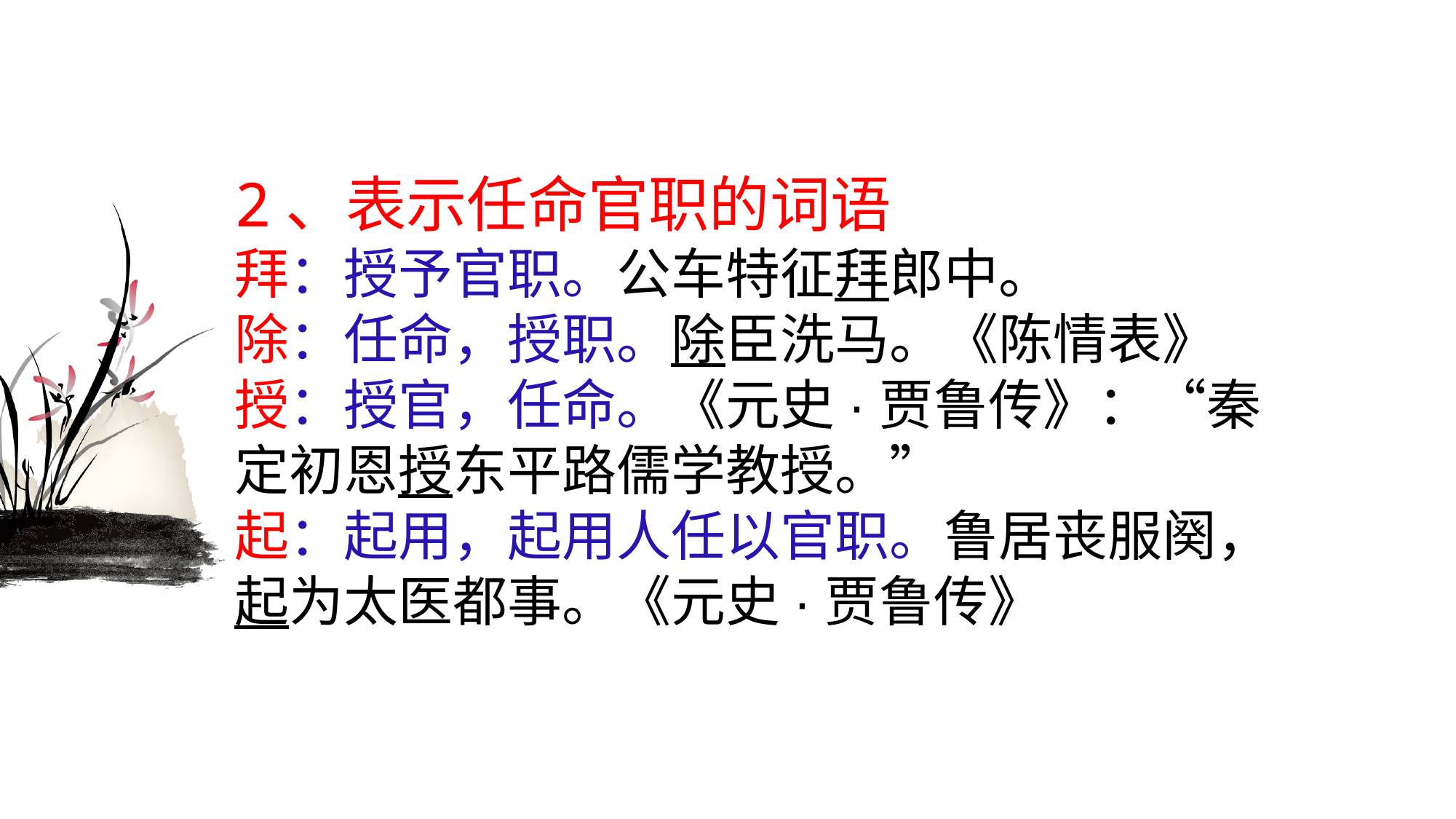

2、表示任命官职的词语
拜：授予官职。公车特征拜郎中。
除：任命，授职。除臣洗马。《陈情表》
授：授官，任命。《元史·贾鲁传》：“秦定初恩授东平路儒学教授。”
起：起用，起用人任以官职。鲁居丧服阕，起为太医都事。《元史·贾鲁传》